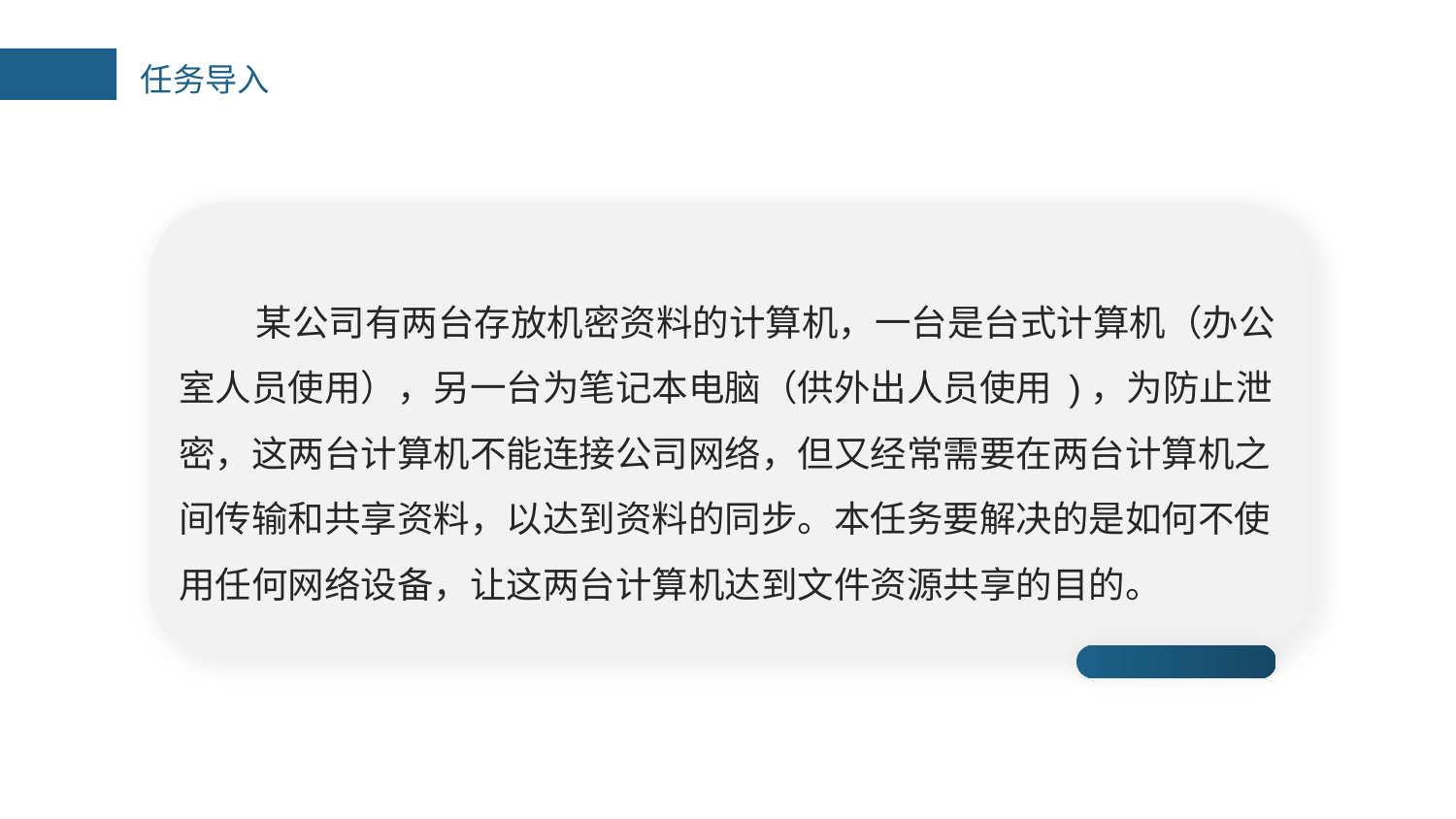

某公司有两台存放机密资料的计算机，一台是台式计算机（办公室人员使用），另一台为笔记本电脑（供外出人员使用 )，为防止泄密，这两台计算机不能连接公司网络，但又经常需要在两台计算机之间传输和共享资料，以达到资料的同步。本任务要解决的是如何不使用任何网络设备，让这两台计算机达到文件资源共享的目的。